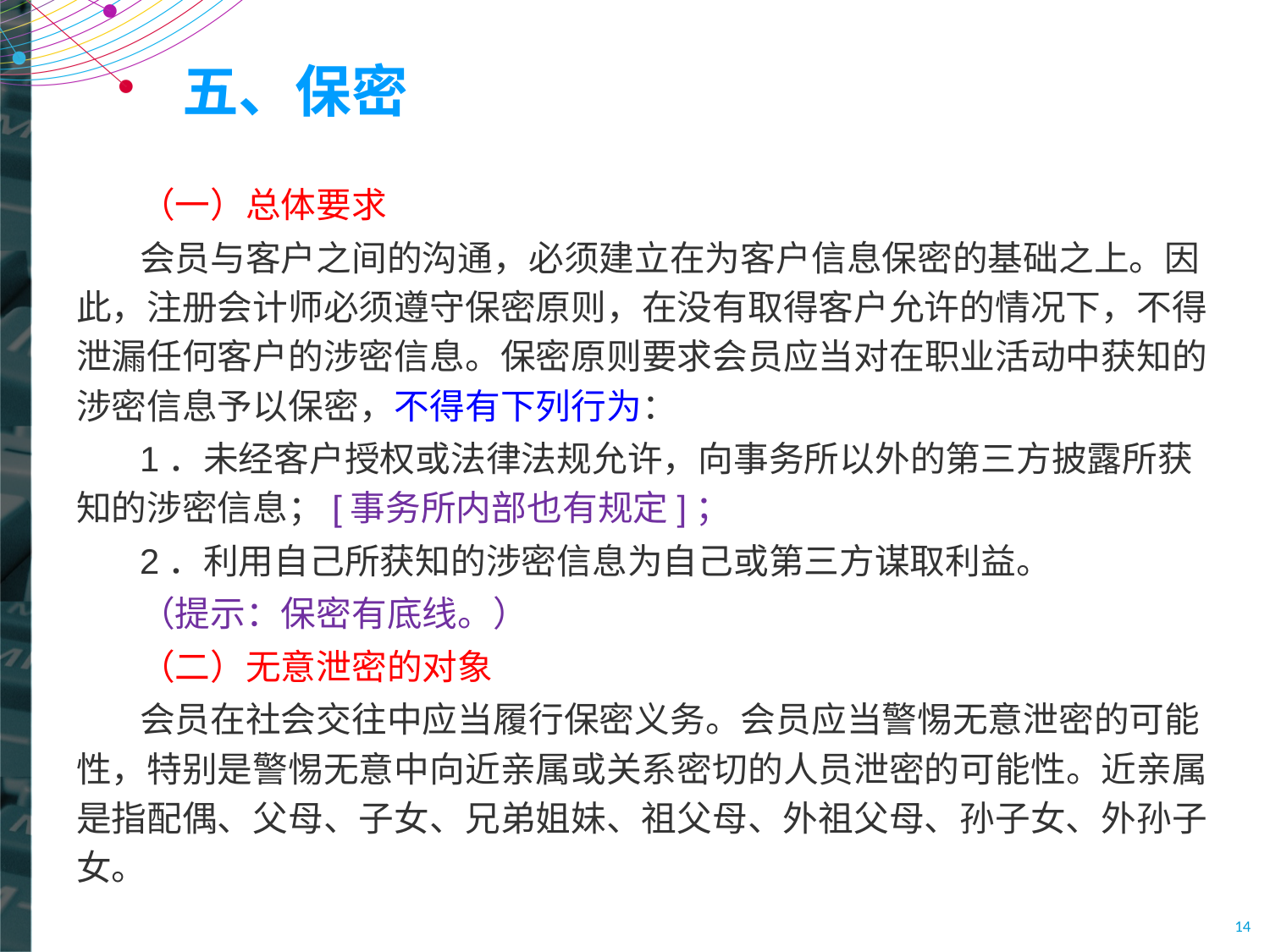

# 五、保密
（一）总体要求
会员与客户之间的沟通，必须建立在为客户信息保密的基础之上。因此，注册会计师必须遵守保密原则，在没有取得客户允许的情况下，不得泄漏任何客户的涉密信息。保密原则要求会员应当对在职业活动中获知的涉密信息予以保密，不得有下列行为：
1．未经客户授权或法律法规允许，向事务所以外的第三方披露所获知的涉密信息；[事务所内部也有规定]；
2．利用自己所获知的涉密信息为自己或第三方谋取利益。
（提示：保密有底线。）
（二）无意泄密的对象
会员在社会交往中应当履行保密义务。会员应当警惕无意泄密的可能性，特别是警惕无意中向近亲属或关系密切的人员泄密的可能性。近亲属是指配偶、父母、子女、兄弟姐妹、祖父母、外祖父母、孙子女、外孙子女。